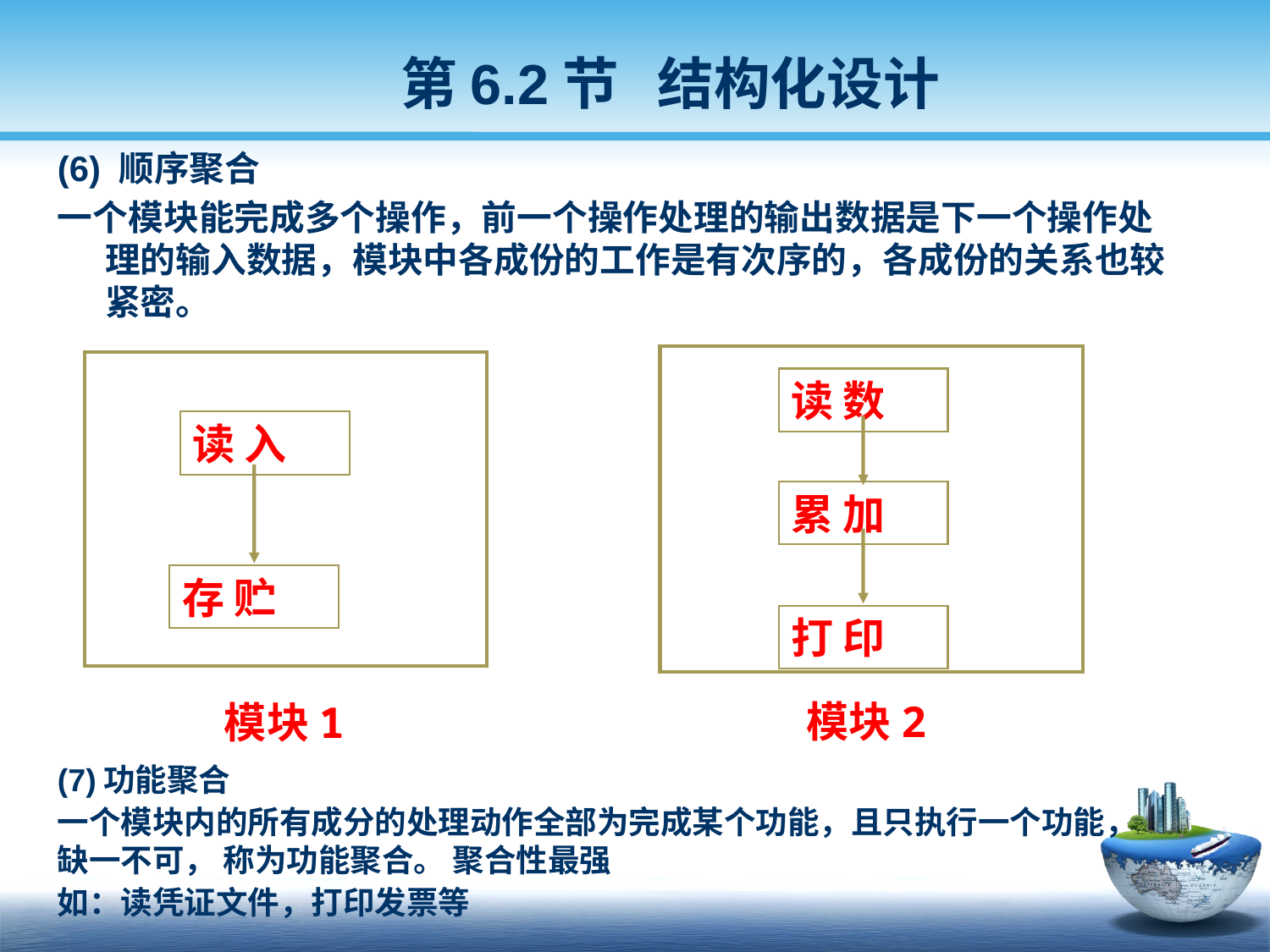

第6.2节   结构化设计
(6) 顺序聚合
一个模块能完成多个操作，前一个操作处理的输出数据是下一个操作处理的输入数据，模块中各成份的工作是有次序的，各成份的关系也较紧密。

读 数

累 加

打 印
读 入

存 贮
模块2
模块1
(7)功能聚合
一个模块内的所有成分的处理动作全部为完成某个功能，且只执行一个功能，缺一不可， 称为功能聚合。 聚合性最强
如：读凭证文件，打印发票等